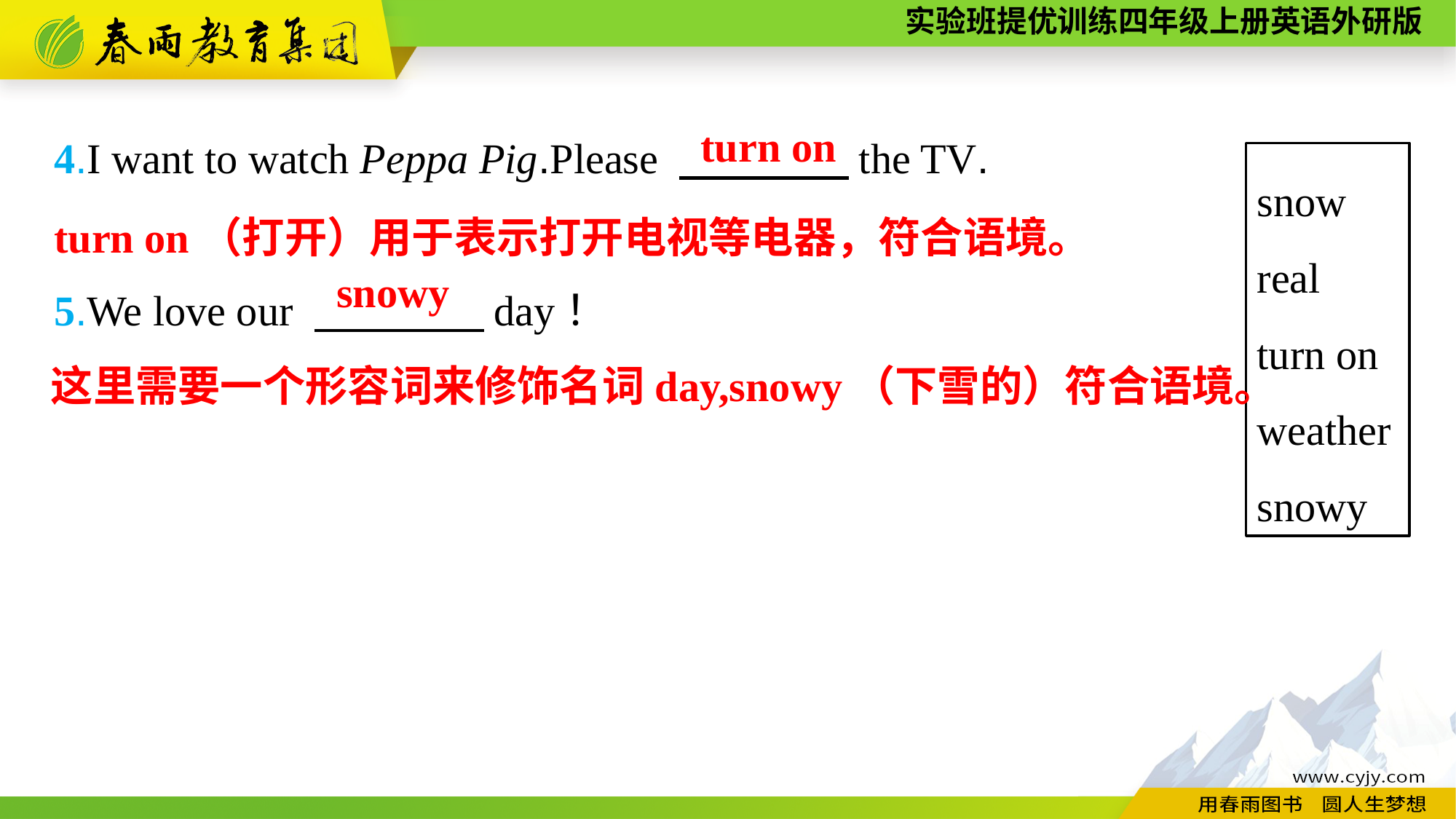

4.I want to watch Peppa Pig.Please 　　　　the TV.

5.We love our 　　　　day！
turn on
snow
real
turn on
weather
snowy
turn on（打开）用于表示打开电视等电器，符合语境。
snowy
这里需要一个形容词来修饰名词day,snowy（下雪的）符合语境。